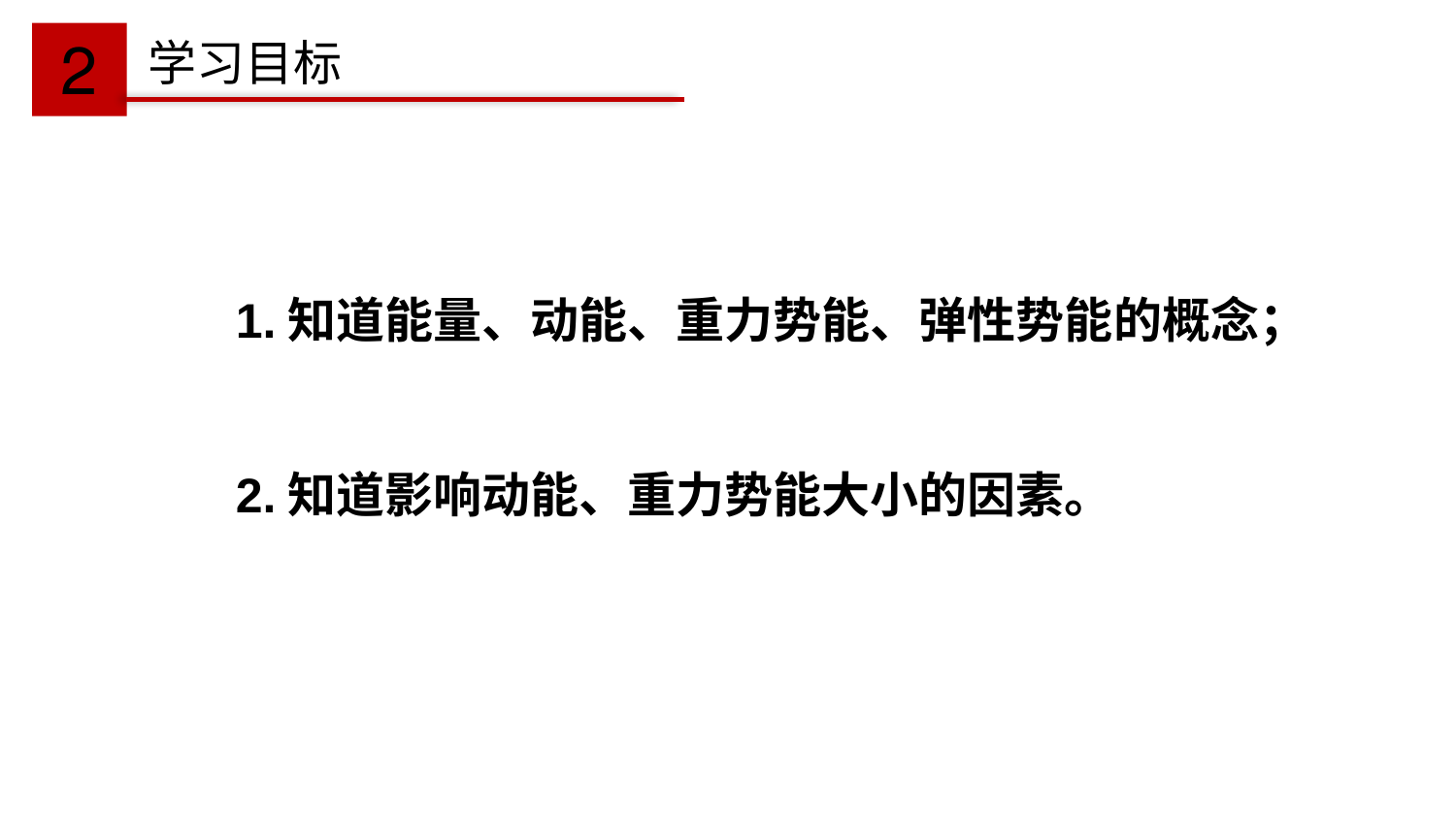

2
学习目标
1.知道能量、动能、重力势能、弹性势能的概念；

2.知道影响动能、重力势能大小的因素。